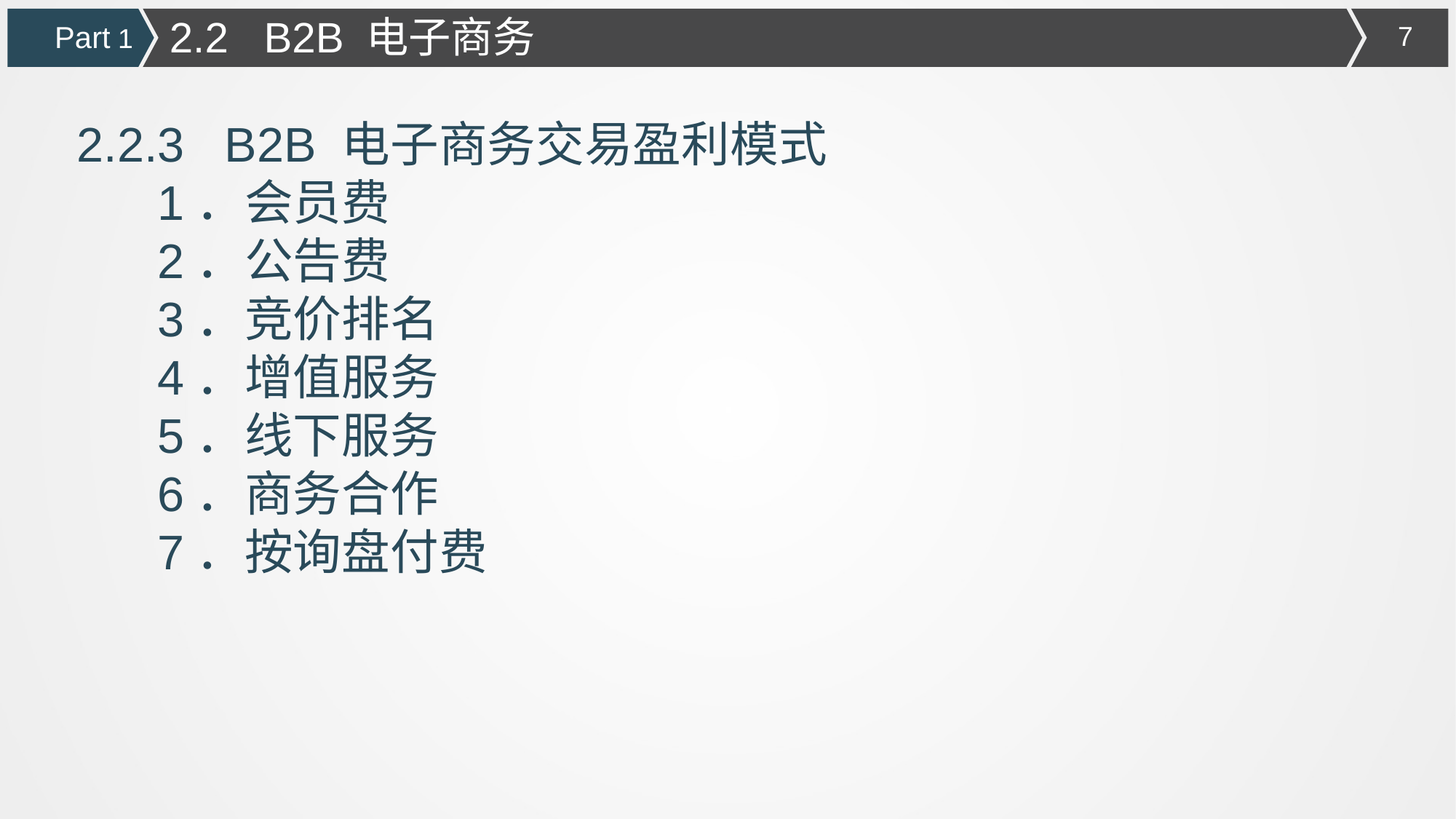

2.2   B2B 电子商务
Part 1
2.2.3   B2B 电子商务交易盈利模式
      1．会员费
      2．公告费
      3．竞价排名
      4．增值服务
      5．线下服务
      6．商务合作
      7．按询盘付费